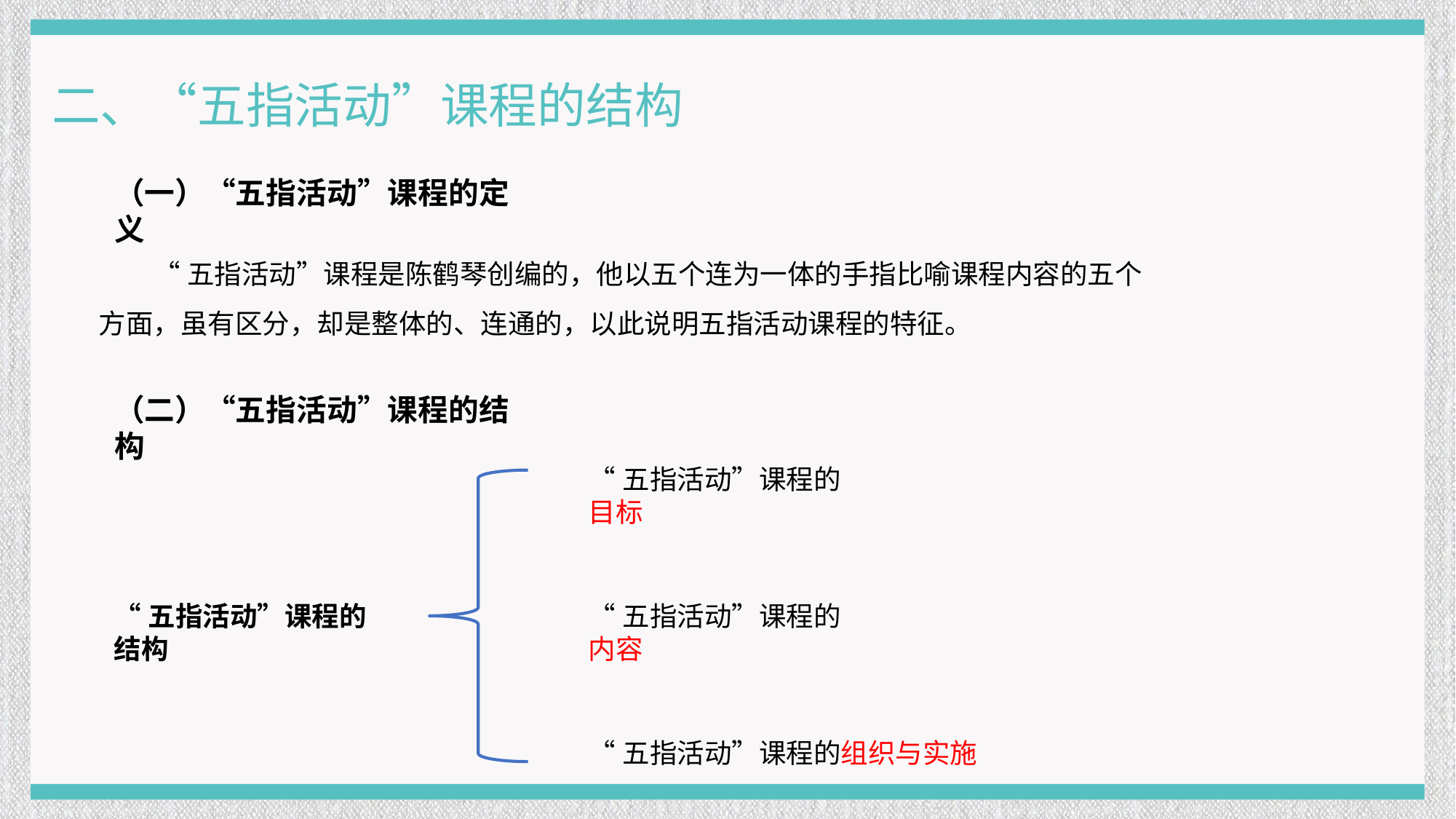

二、“五指活动”课程的结构
（一）“五指活动”课程的定义
“五指活动”课程是陈鹤琴创编的，他以五个连为一体的手指比喻课程内容的五个方面，虽有区分，却是整体的、连通的，以此说明五指活动课程的特征。
（二）“五指活动”课程的结构
“五指活动”课程的目标

“五指活动”课程的结构
“五指活动”课程的内容
“五指活动”课程的组织与实施